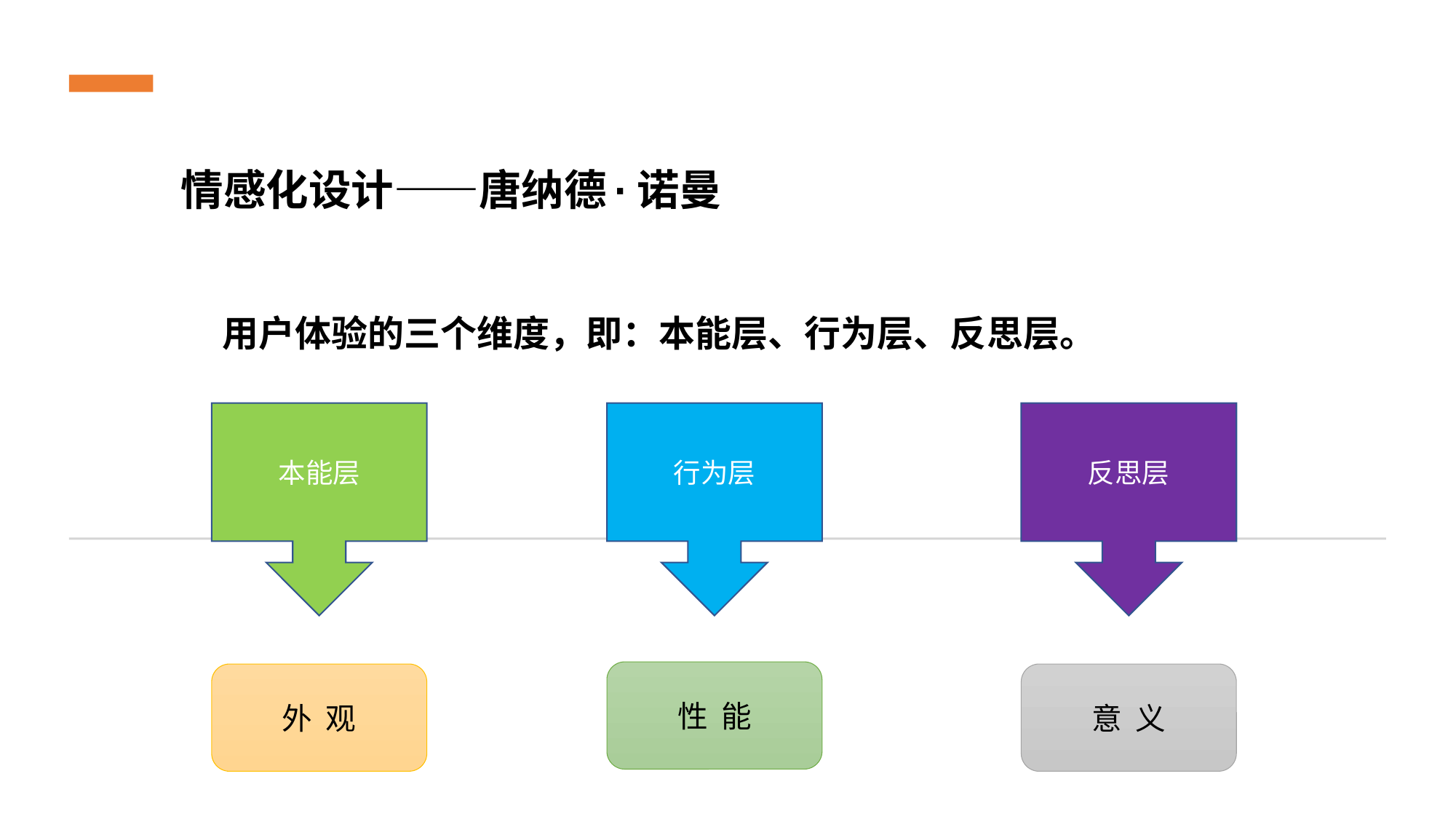

情感化设计——唐纳德·诺曼
用户体验的三个维度，即：本能层、行为层、反思层。
本能层
行为层
反思层

性  能
外  观
意  义